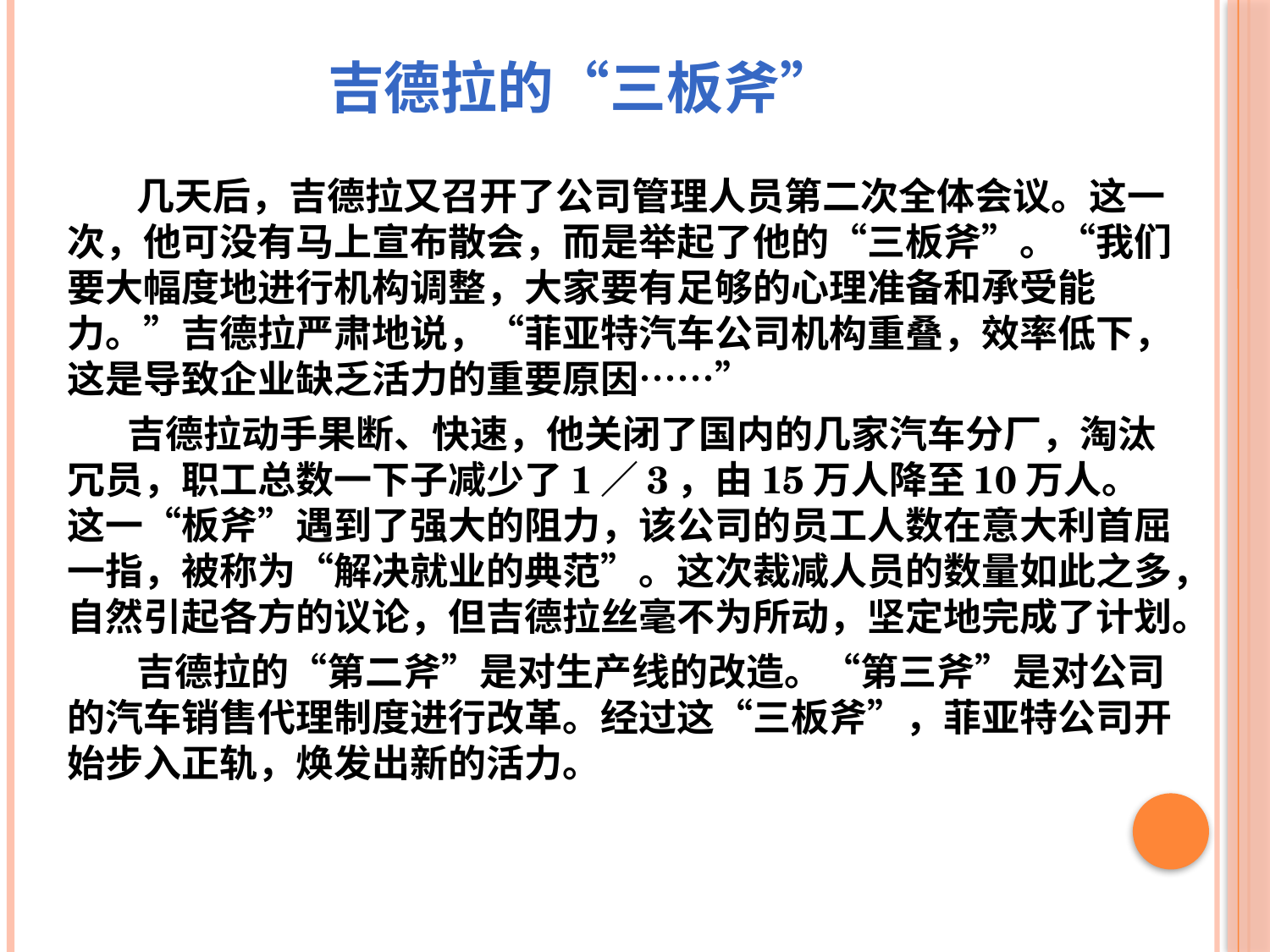

# 吉德拉的“三板斧”
       几天后，吉德拉又召开了公司管理人员第二次全体会议。这一次，他可没有马上宣布散会，而是举起了他的“三板斧”。“我们要大幅度地进行机构调整，大家要有足够的心理准备和承受能力。”吉德拉严肃地说，“菲亚特汽车公司机构重叠，效率低下，这是导致企业缺乏活力的重要原因……”
      吉德拉动手果断、快速，他关闭了国内的几家汽车分厂，淘汰冗员，职工总数一下子减少了1／3，由15万人降至10万人。这一“板斧”遇到了强大的阻力，该公司的员工人数在意大利首屈一指，被称为“解决就业的典范”。这次裁减人员的数量如此之多，自然引起各方的议论，但吉德拉丝毫不为所动，坚定地完成了计划。
       吉德拉的“第二斧”是对生产线的改造。“第三斧”是对公司的汽车销售代理制度进行改革。经过这“三板斧”，菲亚特公司开始步入正轨，焕发出新的活力。